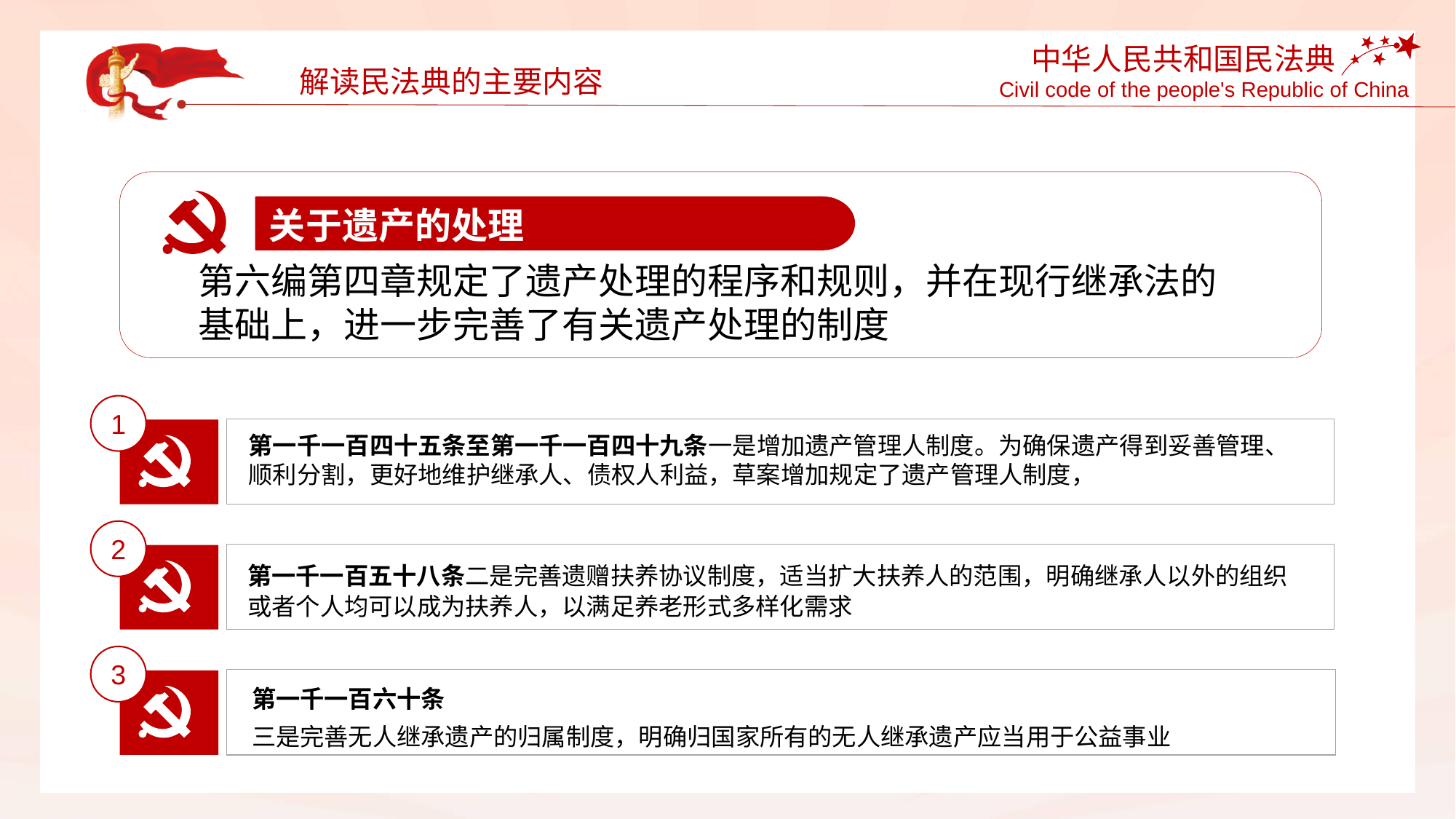

解读民法典的主要内容

关于遗产的处理
第六编第四章规定了遗产处理的程序和规则，并在现行继承法的基础上，进一步完善了有关遗产处理的制度
1

第一千一百四十五条至第一千一百四十九条一是增加遗产管理人制度。为确保遗产得到妥善管理、顺利分割，更好地维护继承人、债权人利益，草案增加规定了遗产管理人制度，
2

第一千一百五十八条二是完善遗赠扶养协议制度，适当扩大扶养人的范围，明确继承人以外的组织或者个人均可以成为扶养人，以满足养老形式多样化需求
3

第一千一百六十条
三是完善无人继承遗产的归属制度，明确归国家所有的无人继承遗产应当用于公益事业